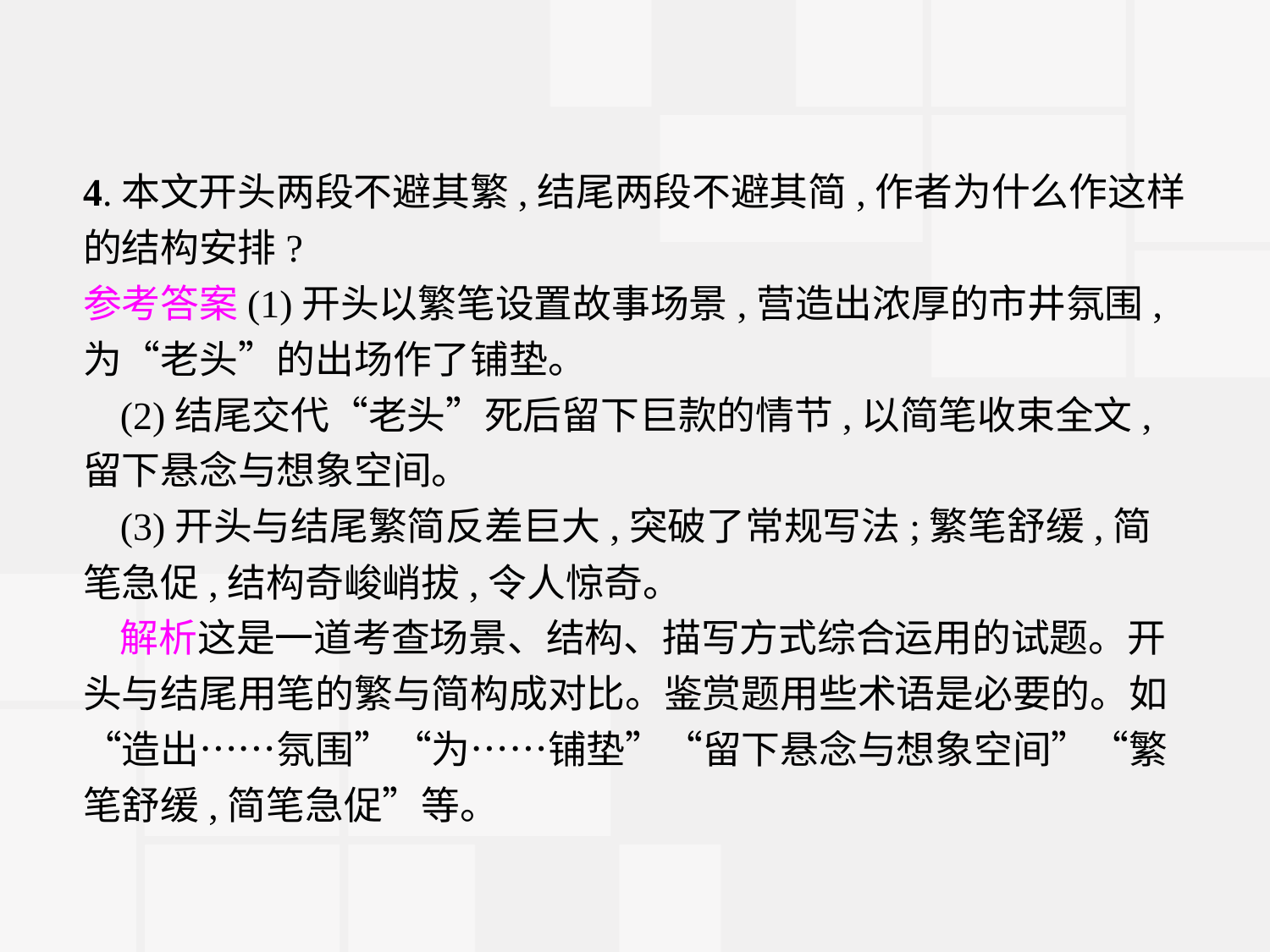

4.本文开头两段不避其繁,结尾两段不避其简,作者为什么作这样的结构安排?
参考答案(1)开头以繁笔设置故事场景,营造出浓厚的市井氛围,为“老头”的出场作了铺垫。
(2)结尾交代“老头”死后留下巨款的情节,以简笔收束全文,留下悬念与想象空间。
(3)开头与结尾繁简反差巨大,突破了常规写法;繁笔舒缓,简笔急促,结构奇峻峭拔,令人惊奇。
解析这是一道考查场景、结构、描写方式综合运用的试题。开头与结尾用笔的繁与简构成对比。鉴赏题用些术语是必要的。如“造出……氛围”“为……铺垫”“留下悬念与想象空间”“繁笔舒缓,简笔急促”等。